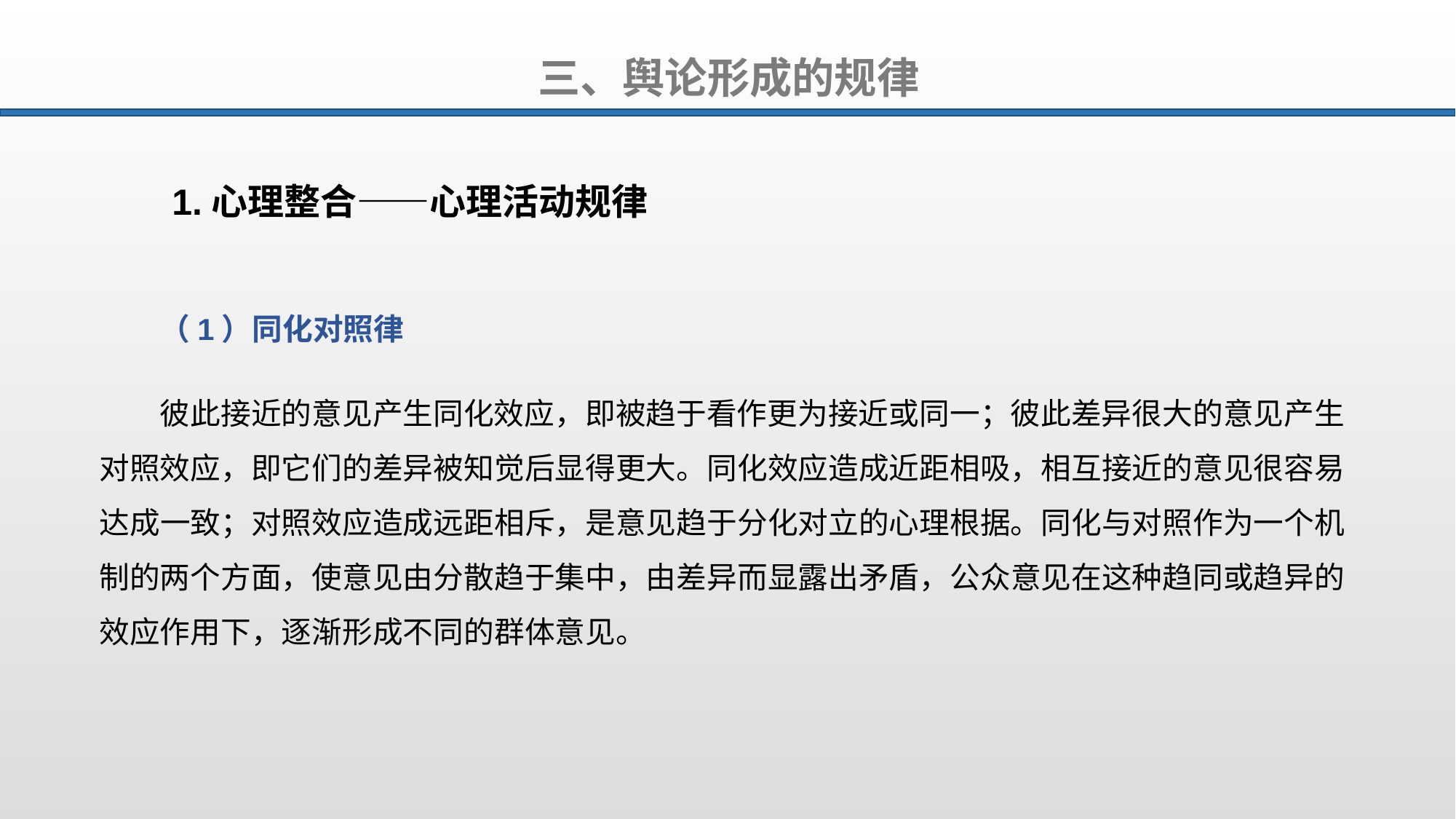

三、舆论形成的规律

1.心理整合——心理活动规律
（1）同化对照律
彼此接近的意见产生同化效应，即被趋于看作更为接近或同一；彼此差异很大的意见产生对照效应，即它们的差异被知觉后显得更大。同化效应造成近距相吸，相互接近的意见很容易达成一致；对照效应造成远距相斥，是意见趋于分化对立的心理根据。同化与对照作为一个机制的两个方面，使意见由分散趋于集中，由差异而显露出矛盾，公众意见在这种趋同或趋异的效应作用下，逐渐形成不同的群体意见。